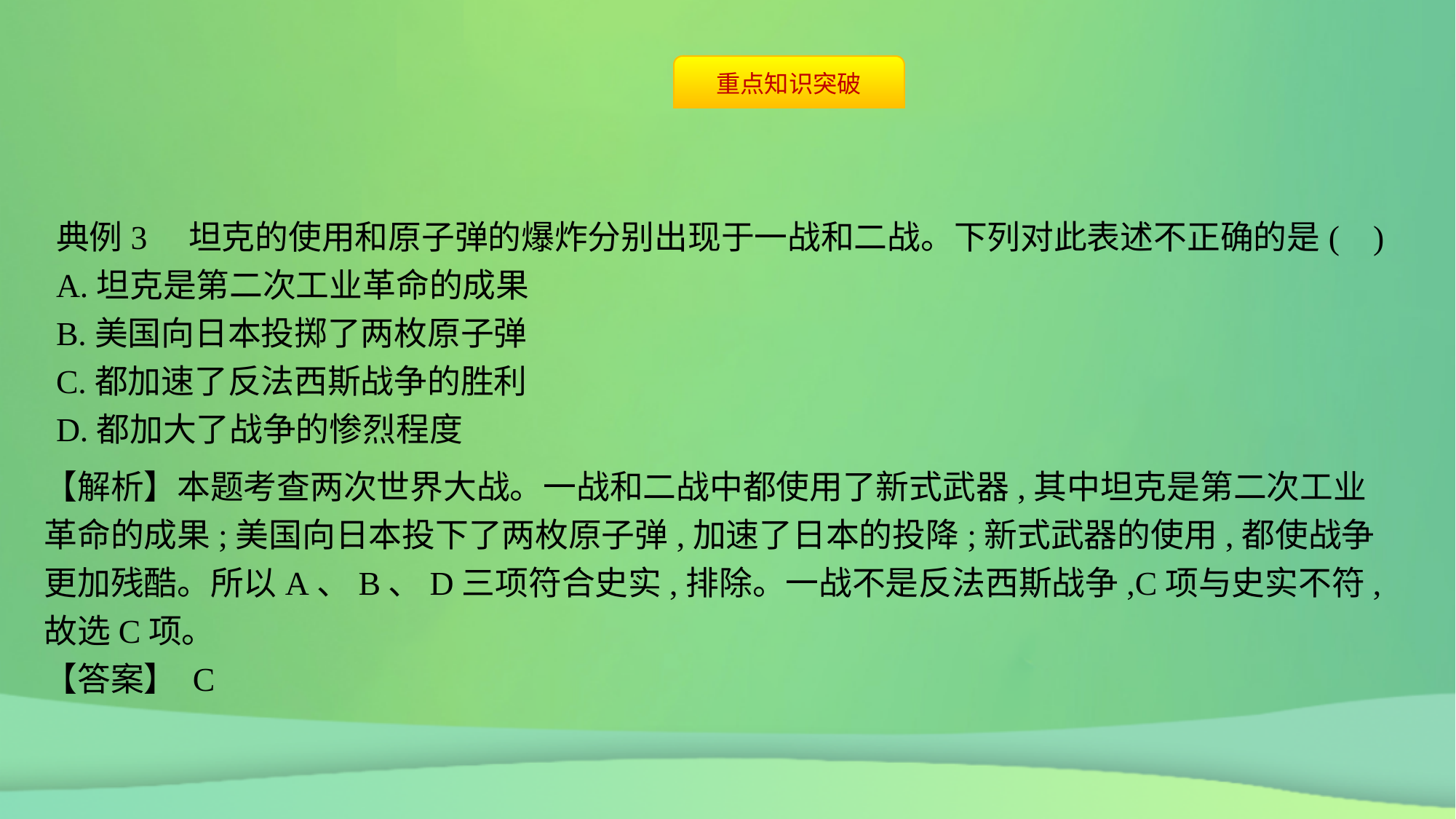

典例3　坦克的使用和原子弹的爆炸分别出现于一战和二战。下列对此表述不正确的是(    )
A.坦克是第二次工业革命的成果
B.美国向日本投掷了两枚原子弹
C.都加速了反法西斯战争的胜利
D.都加大了战争的惨烈程度
【解析】本题考查两次世界大战。一战和二战中都使用了新式武器,其中坦克是第二次工业革命的成果;美国向日本投下了两枚原子弹,加速了日本的投降;新式武器的使用,都使战争更加残酷。所以A、B、D三项符合史实,排除。一战不是反法西斯战争,C项与史实不符,故选C项。
【答案】 C